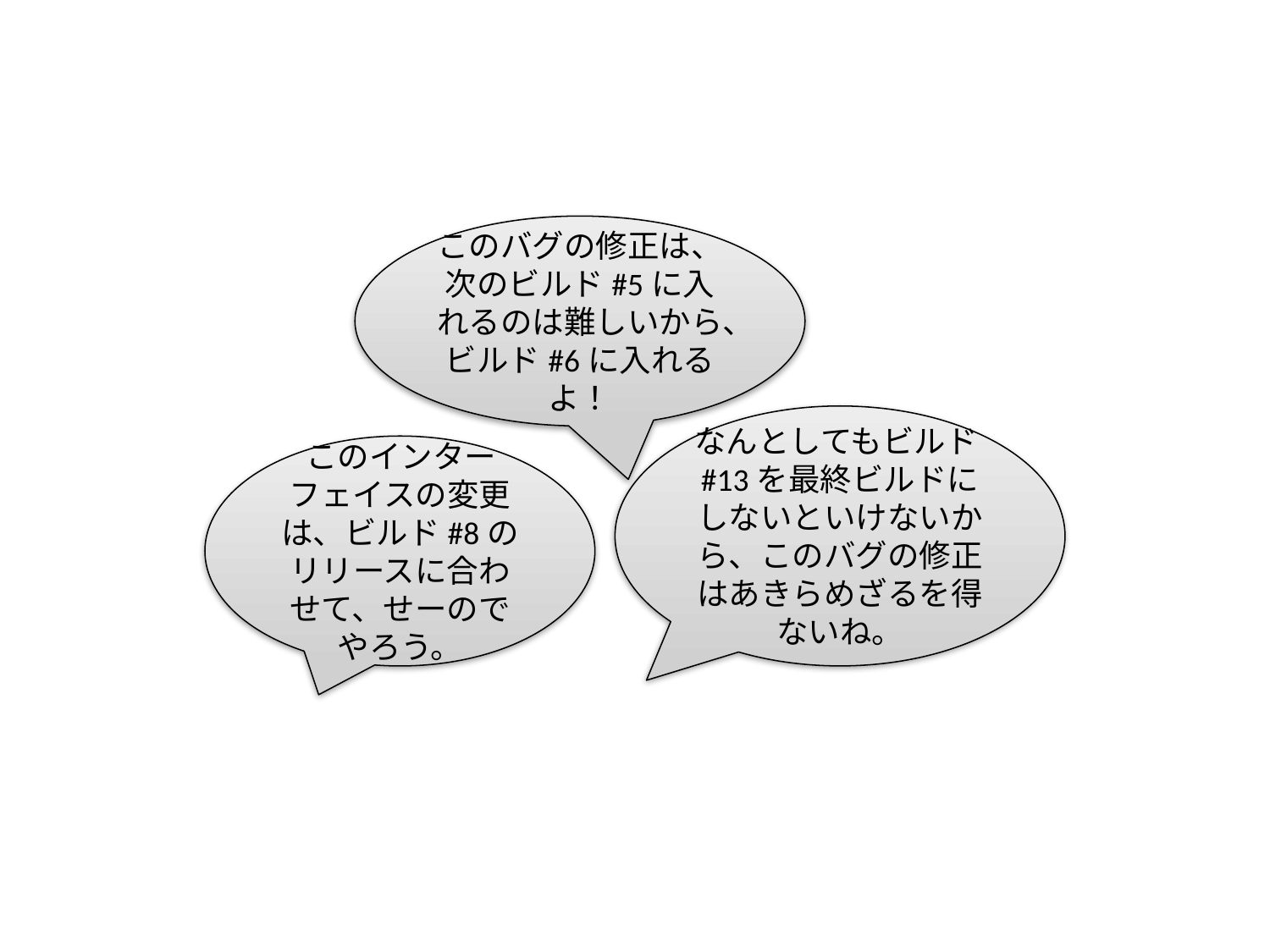

このバグの修正は、次のビルド#5に入れるのは難しいから、ビルド#6に入れるよ！
なんとしてもビルド#13を最終ビルドにしないといけないから、このバグの修正はあきらめざるを得ないね。
このインターフェイスの変更は、ビルド#8のリリースに合わせて、せーのでやろう。